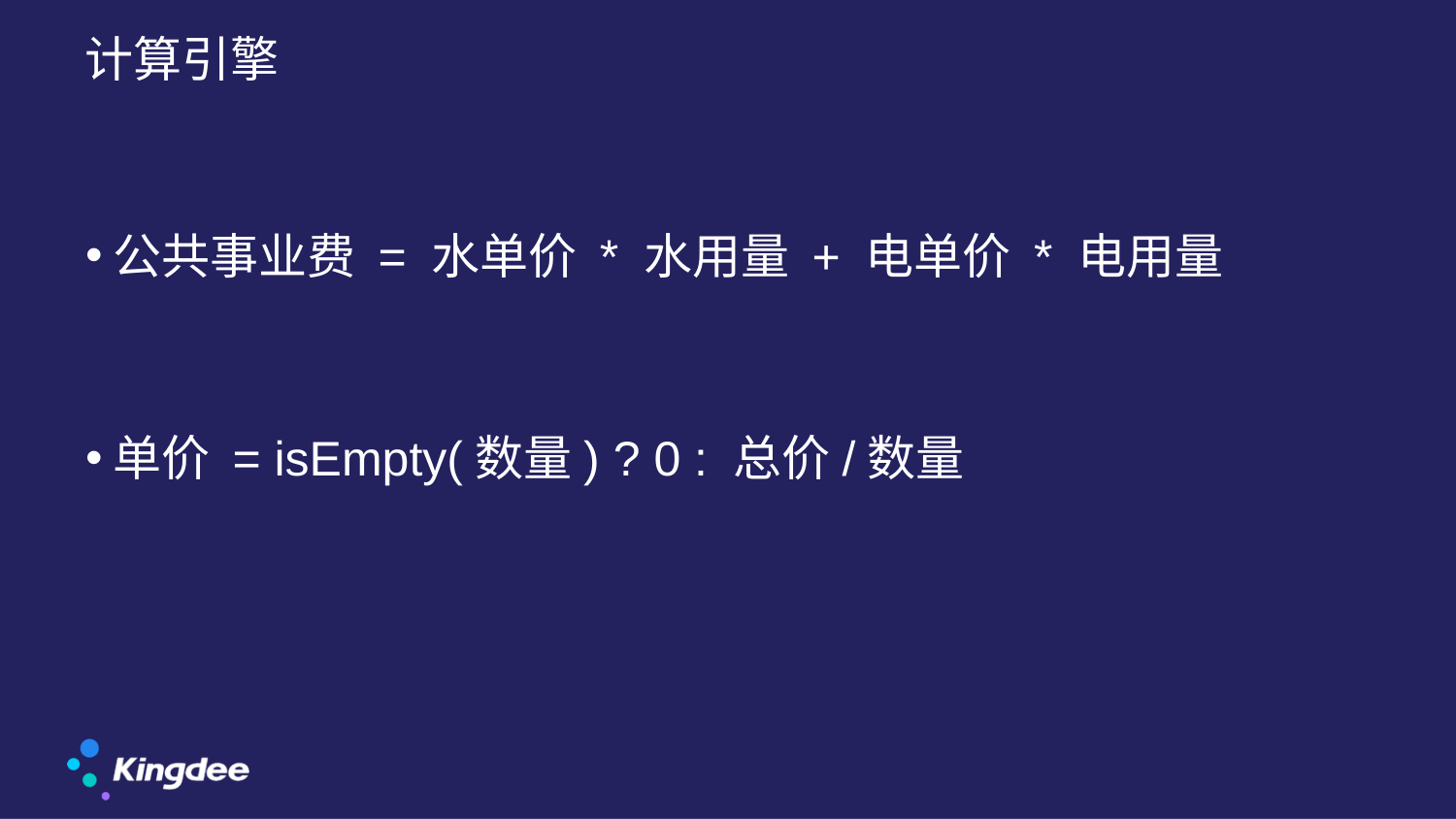

# 计算引擎
公共事业费 = 水单价 * 水用量 + 电单价 * 电用量

单价 = isEmpty(数量) ? 0 : 总价/数量